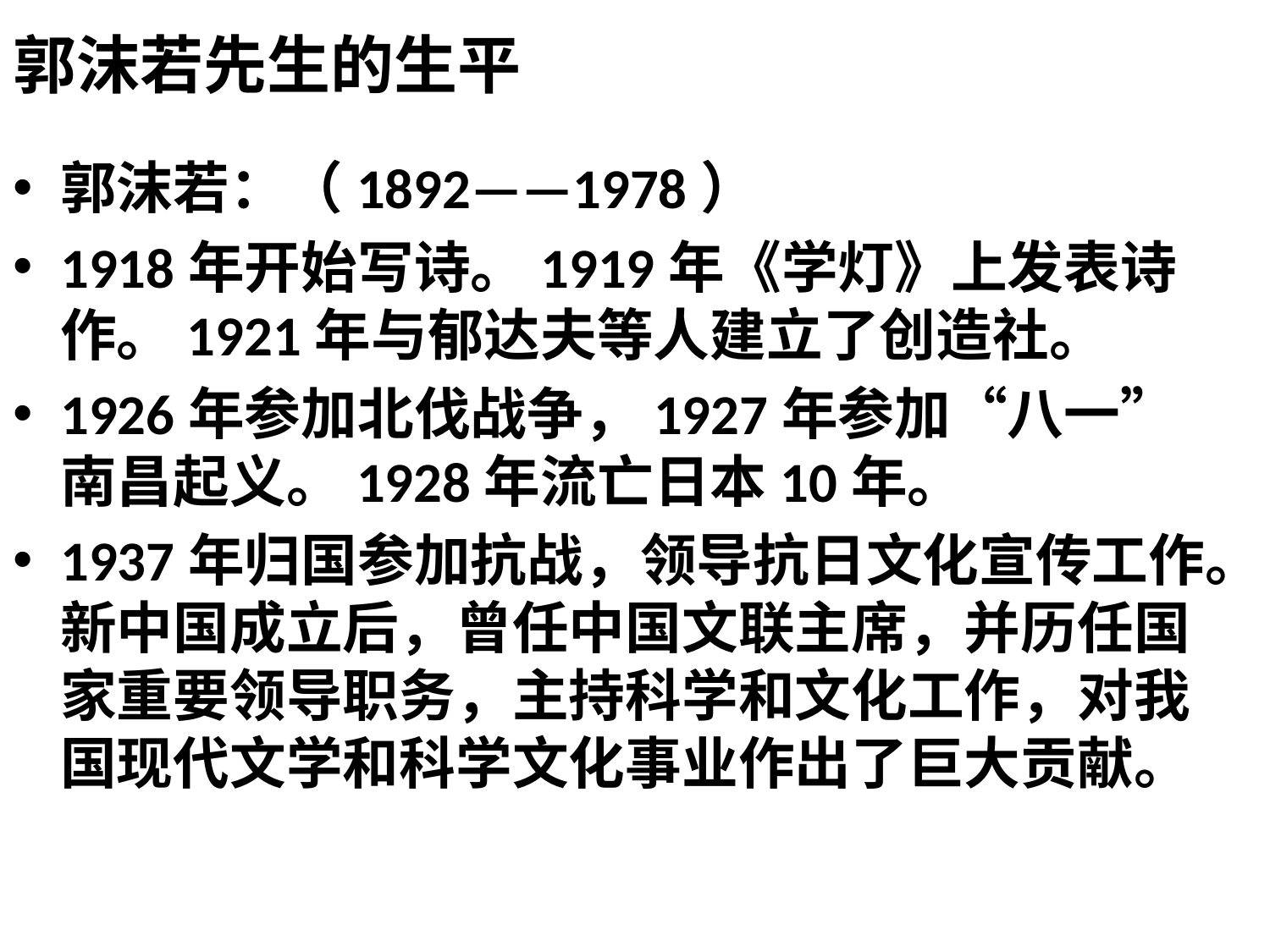

郭沫若先生的生平
郭沫若：（1892——1978）
1918年开始写诗。1919年《学灯》上发表诗作。1921年与郁达夫等人建立了创造社。
1926年参加北伐战争，1927年参加“八一”南昌起义。1928年流亡日本10年。
1937年归国参加抗战，领导抗日文化宣传工作。新中国成立后，曾任中国文联主席，并历任国家重要领导职务，主持科学和文化工作，对我国现代文学和科学文化事业作出了巨大贡献。